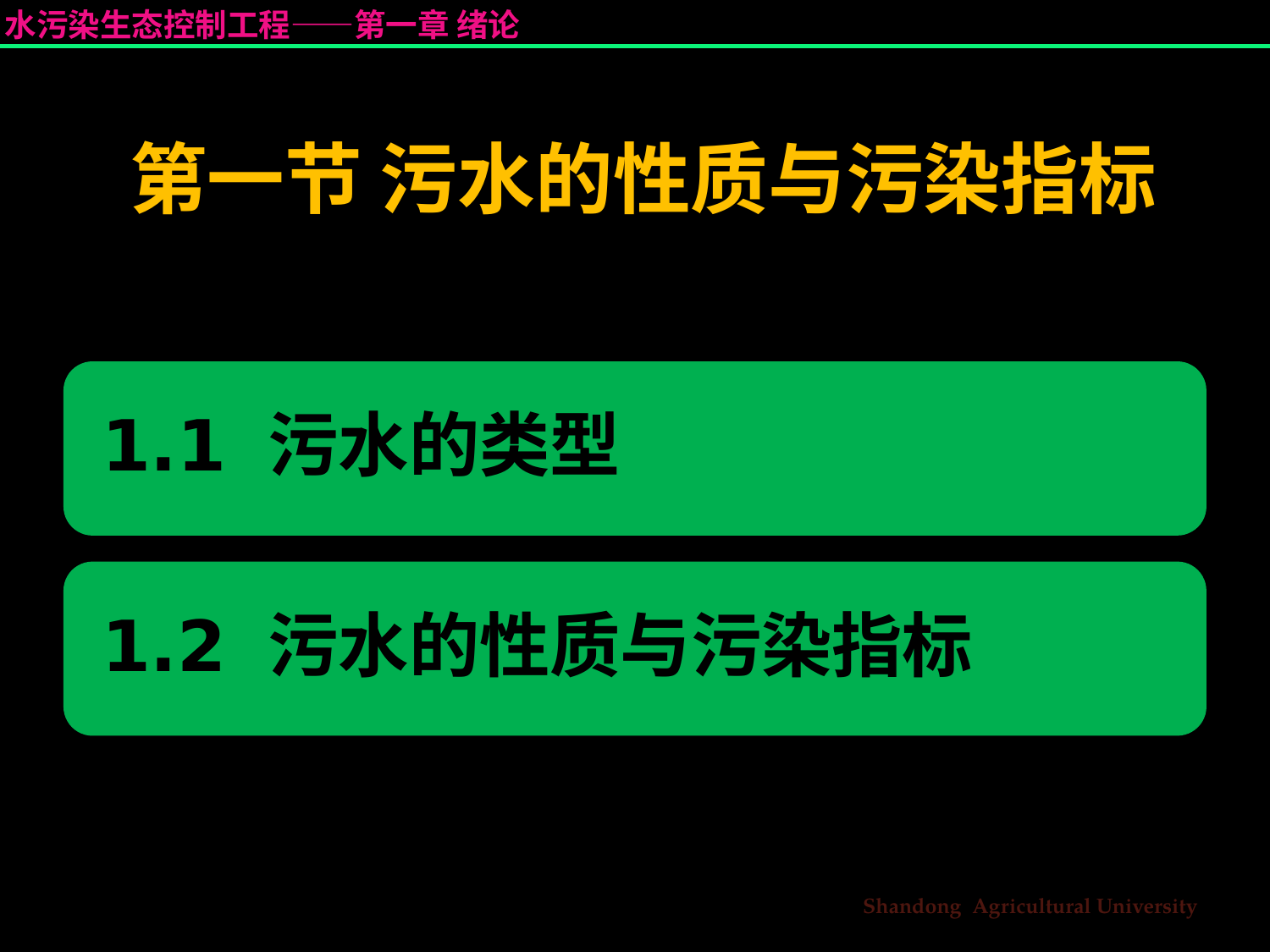

# 第一节 污水的性质与污染指标
1.1 污水的类型
1.2 污水的性质与污染指标